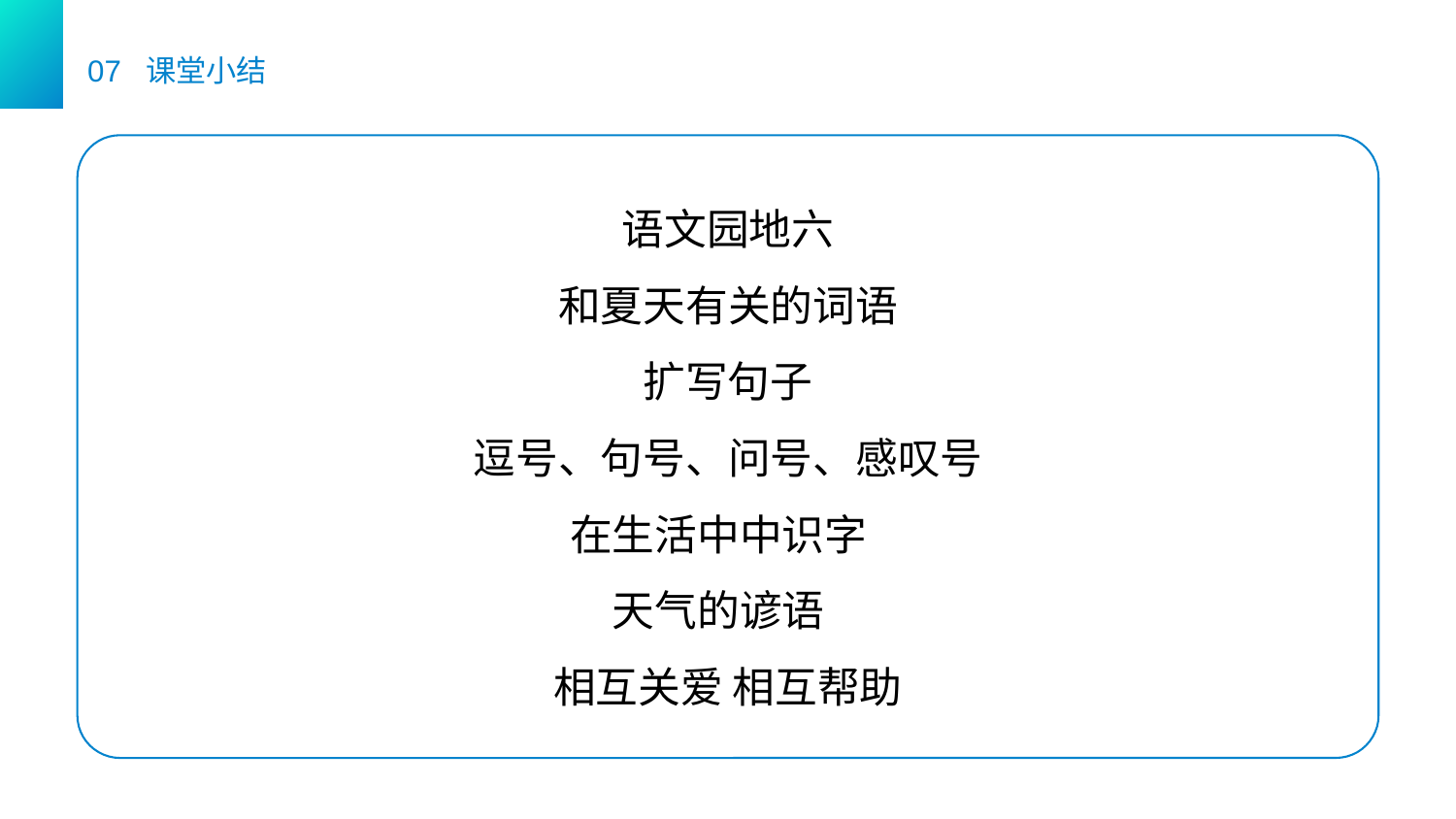

07  课堂小结

语文园地六
和夏天有关的词语
扩写句子
逗号、句号、问号、感叹号
在生活中中识字
天气的谚语
相互关爱 相互帮助